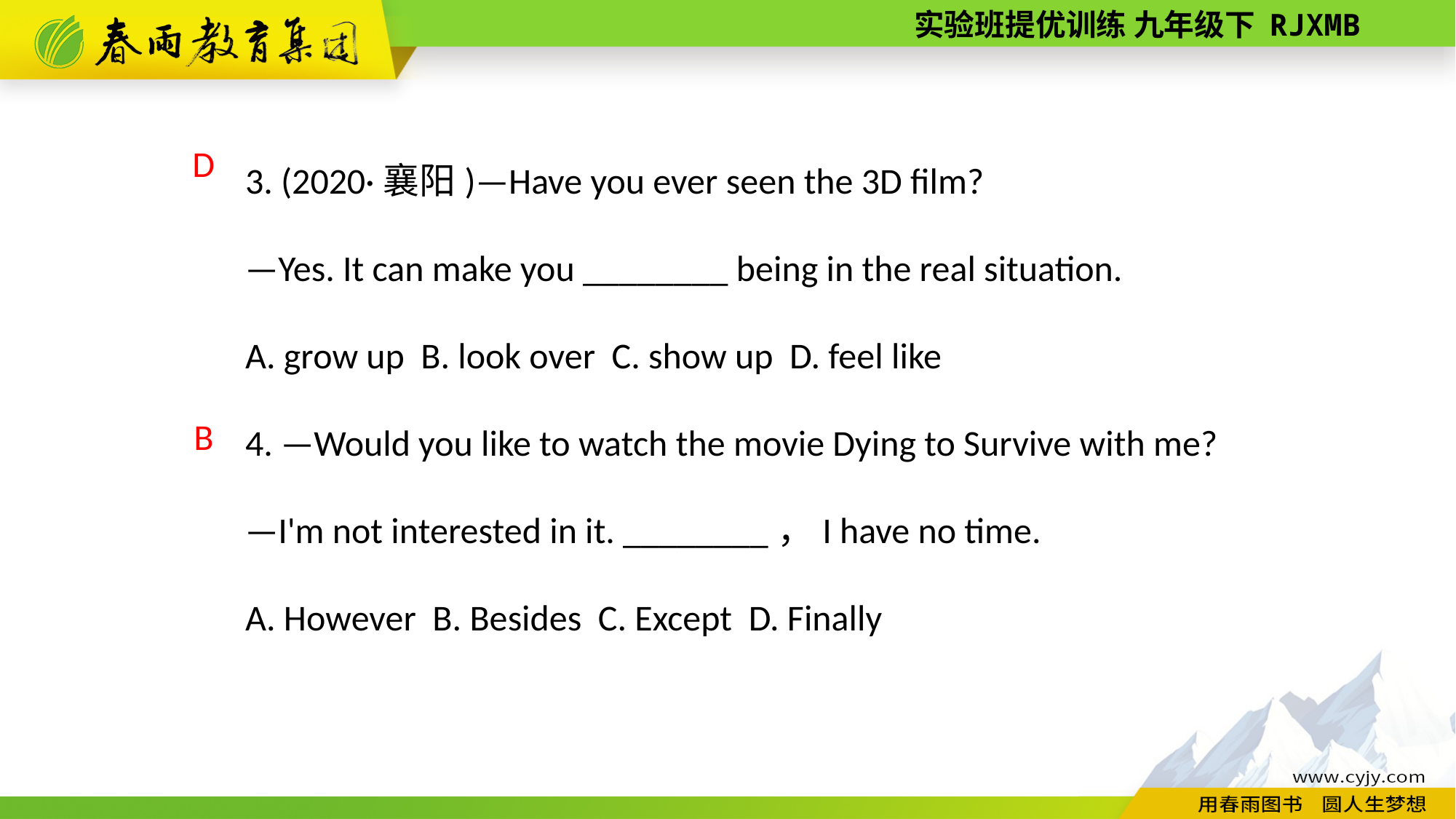

3. (2020·襄阳)—Have you ever seen the 3D film?
—Yes. It can make you ________ being in the real situation.
A. grow up  B. look over  C. show up  D. feel like
4. —Would you like to watch the movie Dying to Survive with me?
—I'm not interested in it. ________，I have no time.
A. However  B. Besides  C. Except  D. Finally
D
B